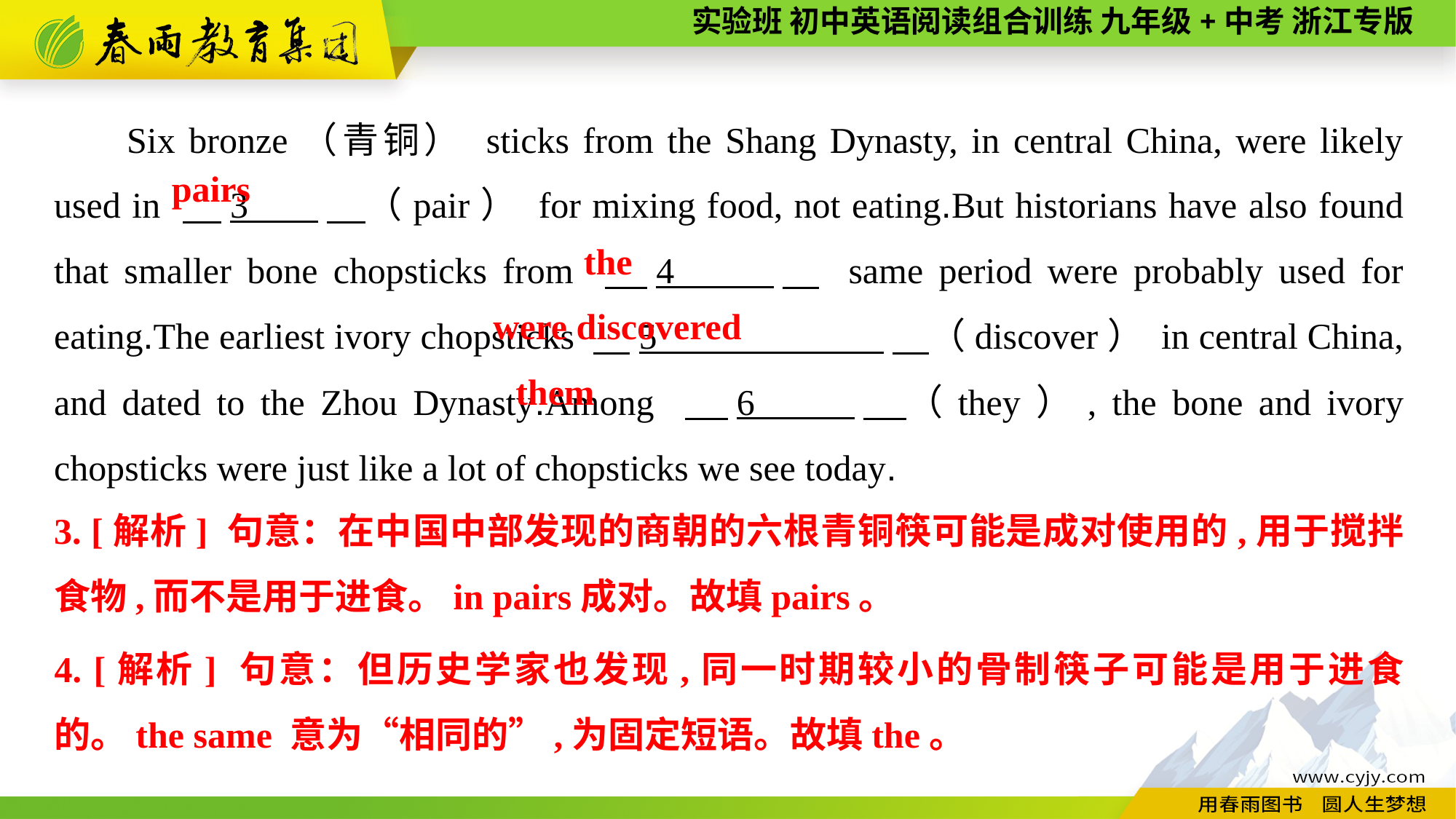

Six bronze（青铜） sticks from the Shang Dynasty, in central China, were likely used in 　3      　（pair） for mixing food, not eating.But historians have also found that smaller bone chopsticks from 　4      　 same period were probably used for eating.The earliest ivory chopsticks 　5                        　（discover） in central China, and dated to the Zhou Dynasty.Among 　6      　（they）, the bone and ivory chopsticks were just like a lot of chopsticks we see today.
pairs
the
were discovered
them
3. [解析] 句意：在中国中部发现的商朝的六根青铜筷可能是成对使用的,用于搅拌食物,而不是用于进食。in pairs成对。故填pairs。
4. [解析] 句意：但历史学家也发现,同一时期较小的骨制筷子可能是用于进食的。the same 意为“相同的”,为固定短语。故填the。